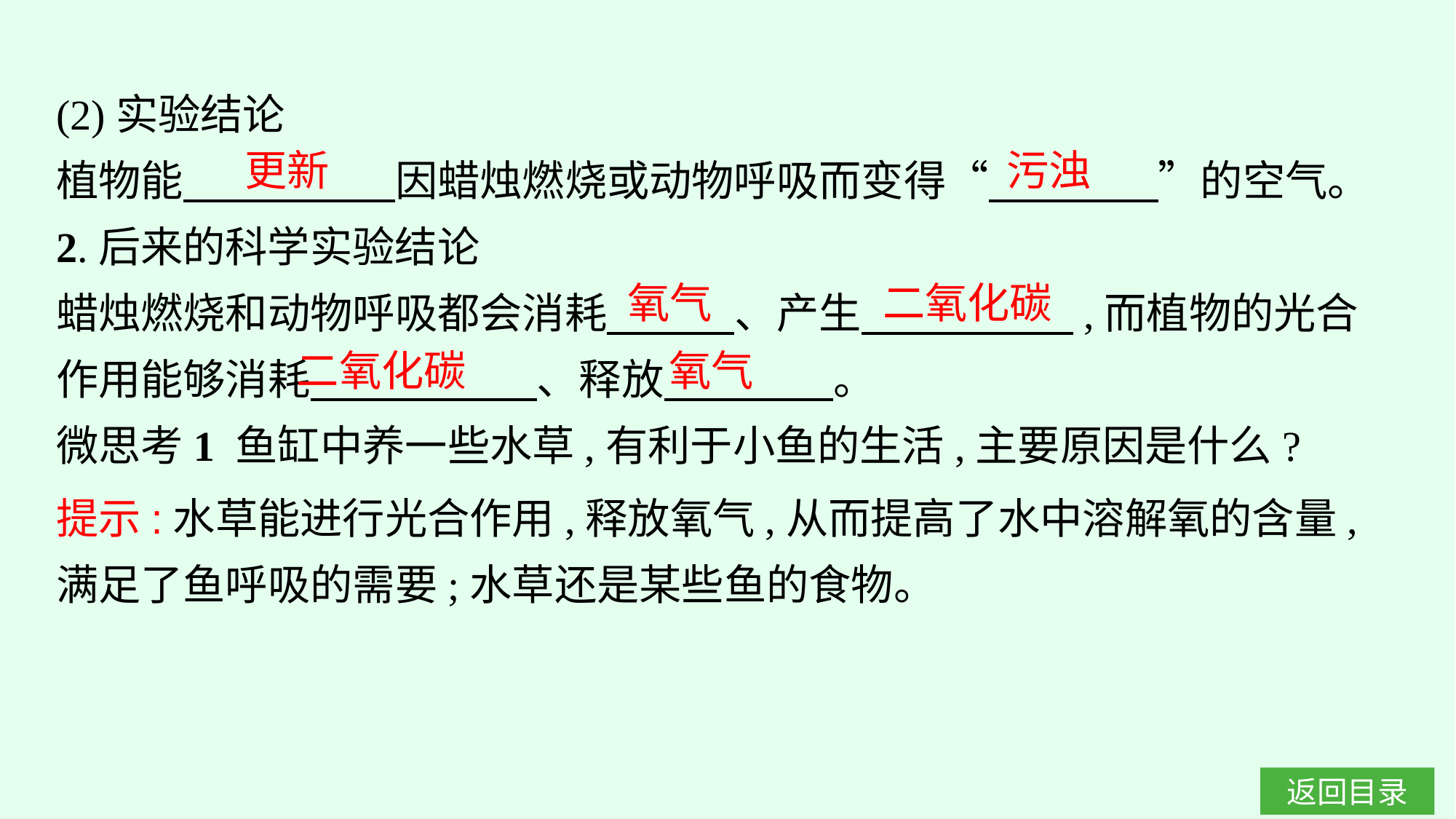

(2)实验结论
植物能　　　　　因蜡烛燃烧或动物呼吸而变得“　　　　”的空气。
2.后来的科学实验结论
蜡烛燃烧和动物呼吸都会消耗　　　、产生　　　　　,而植物的光合作用能够消耗　　　      　、释放　　　　。
微思考1 鱼缸中养一些水草,有利于小鱼的生活,主要原因是什么?
更新
污浊
氧气
二氧化碳
二氧化碳
氧气
提示:水草能进行光合作用,释放氧气,从而提高了水中溶解氧的含量,满足了鱼呼吸的需要;水草还是某些鱼的食物。